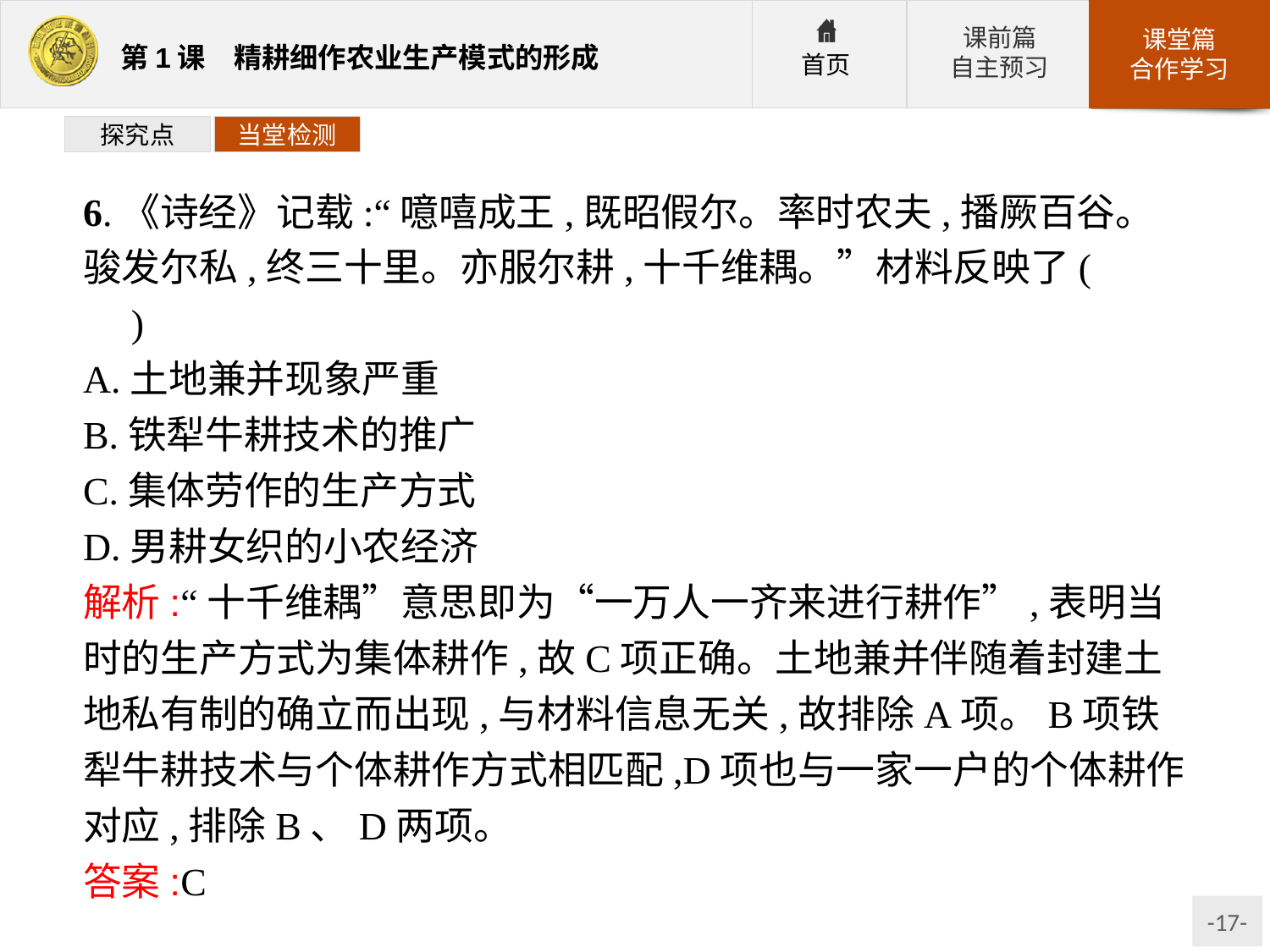

探究点
当堂检测
6.《诗经》记载:“噫嘻成王,既昭假尔。率时农夫,播厥百谷。骏发尔私,终三十里。亦服尔耕,十千维耦。”材料反映了(　　)
A.土地兼并现象严重
B.铁犁牛耕技术的推广
C.集体劳作的生产方式
D.男耕女织的小农经济
解析:“十千维耦”意思即为“一万人一齐来进行耕作”,表明当时的生产方式为集体耕作,故C项正确。土地兼并伴随着封建土地私有制的确立而出现,与材料信息无关,故排除A项。B项铁犁牛耕技术与个体耕作方式相匹配,D项也与一家一户的个体耕作对应,排除B、D两项。
答案:C